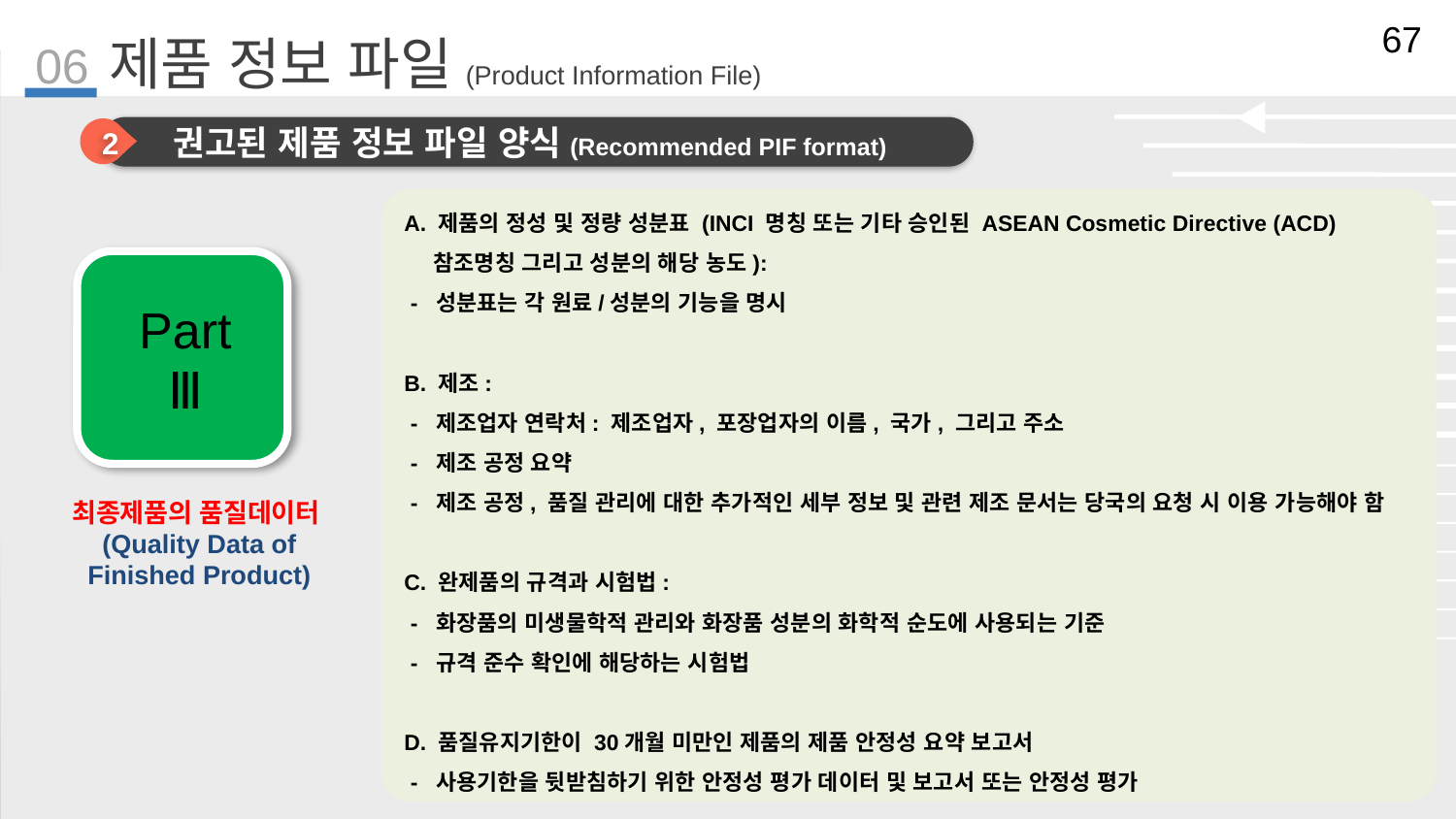

67
06
# 제품 정보 파일(Product Information File)
2

권고된 제품 정보 파일 양식(Recommended PIF format)
A. 제품의 정성 및 정량 성분표 (INCI 명칭 또는 기타 승인된 ASEAN Cosmetic Directive (ACD) 참조명칭 그리고 성분의 해당 농도):
 -  성분표는 각 원료/성분의 기능을 명시

B. 제조:
 -  제조업자 연락처: 제조업자, 포장업자의 이름, 국가, 그리고 주소
 -  제조 공정 요약
 -  제조 공정, 품질 관리에 대한 추가적인 세부 정보 및 관련 제조 문서는 당국의 요청 시 이용 가능해야 함

C. 완제품의 규격과 시험법:
 -  화장품의 미생물학적 관리와 화장품 성분의 화학적 순도에 사용되는 기준
 -  규격 준수 확인에 해당하는 시험법

D. 품질유지기한이 30개월 미만인 제품의 제품 안정성 요약 보고서
 -  사용기한을 뒷받침하기 위한 안정성 평가 데이터 및 보고서 또는 안정성 평가

Part Ⅲ
최종제품의 품질데이터(Quality Data of Finished Product)